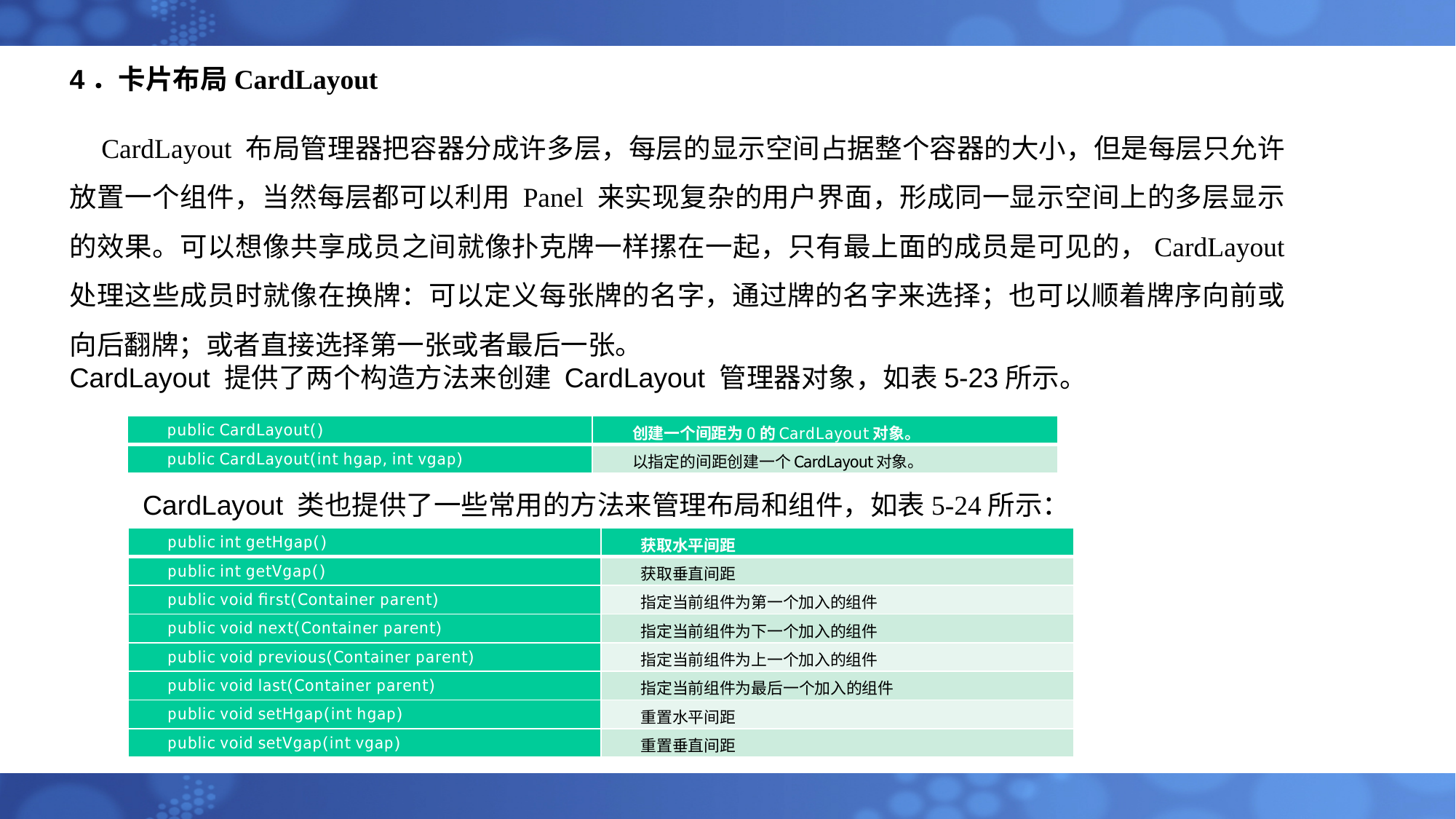

# 4．卡片布局CardLayout
CardLayout 布局管理器把容器分成许多层，每层的显示空间占据整个容器的大小，但是每层只允许放置一个组件，当然每层都可以利用 Panel 来实现复杂的用户界面，形成同一显示空间上的多层显示的效果。可以想像共享成员之间就像扑克牌一样摞在一起，只有最上面的成员是可见的，CardLayout 处理这些成员时就像在换牌：可以定义每张牌的名字，通过牌的名字来选择；也可以顺着牌序向前或向后翻牌；或者直接选择第一张或者最后一张。
CardLayout 提供了两个构造方法来创建 CardLayout 管理器对象，如表5-23所示。
| public CardLayout() | 创建一个间距为0的CardLayout对象。 |
| --- | --- |
| public CardLayout(int hgap, int vgap) | 以指定的间距创建一个CardLayout对象。 |
CardLayout 类也提供了一些常用的方法来管理布局和组件，如表5-24所示：
| public int getHgap() | 获取水平间距 |
| --- | --- |
| public int getVgap() | 获取垂直间距 |
| public void first(Container parent) | 指定当前组件为第一个加入的组件 |
| public void next(Container parent) | 指定当前组件为下一个加入的组件 |
| public void previous(Container parent) | 指定当前组件为上一个加入的组件 |
| public void last(Container parent) | 指定当前组件为最后一个加入的组件 |
| public void setHgap(int hgap) | 重置水平间距 |
| public void setVgap(int vgap) | 重置垂直间距 |